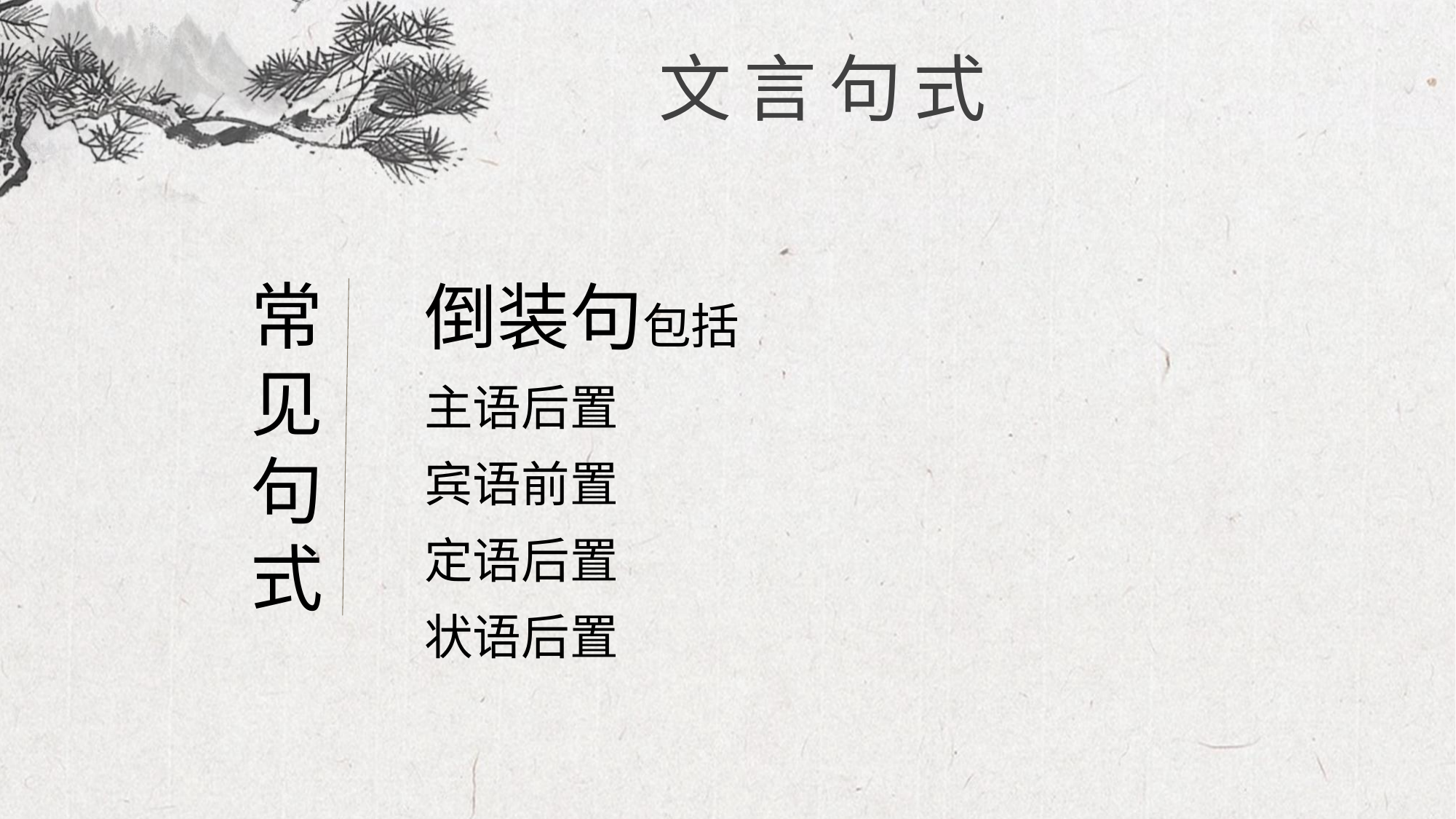

文言句式

倒装句包括
主语后置
宾语前置
定语后置
状语后置
常见句式